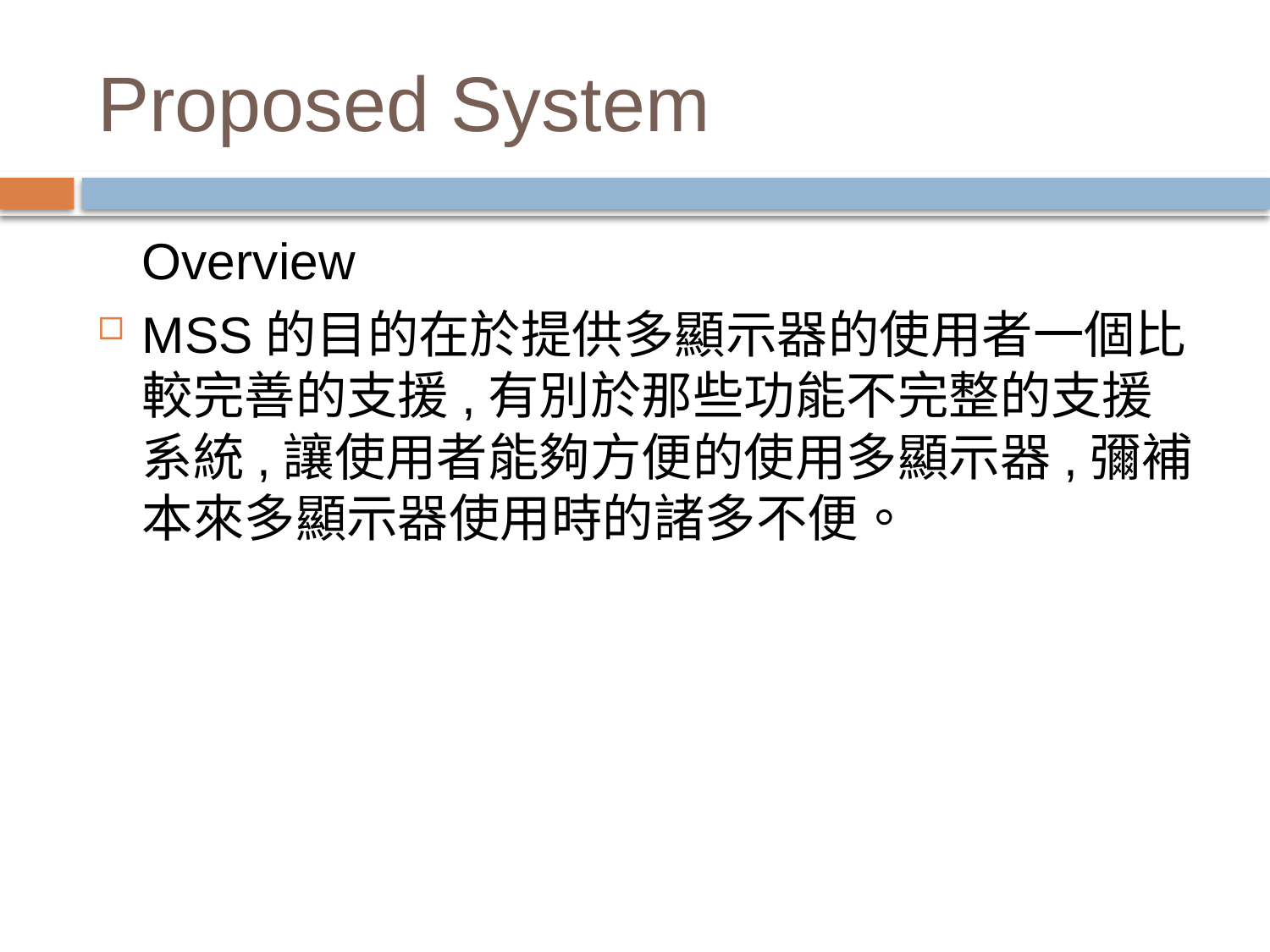

# Proposed System
 	Overview
MSS的目的在於提供多顯示器的使用者一個比較完善的支援,有別於那些功能不完整的支援系統,讓使用者能夠方便的使用多顯示器,彌補本來多顯示器使用時的諸多不便。